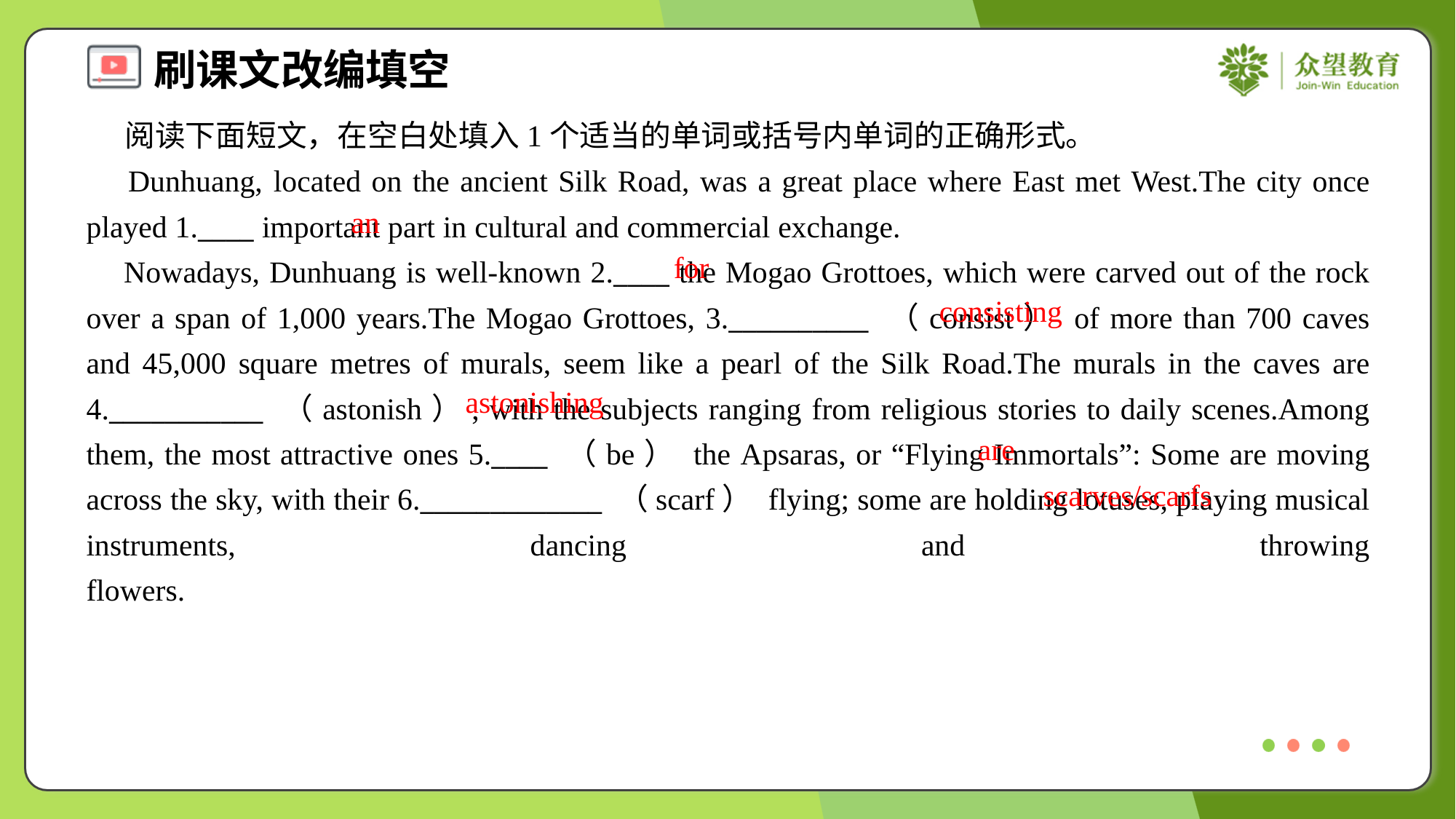

阅读下面短文，在空白处填入1个适当的单词或括号内单词的正确形式。
    Dunhuang, located on the ancient Silk Road, was a great place where East met West.The city once played 1.____ important part in cultural and commercial exchange.
    Nowadays, Dunhuang is well-known 2.____ the Mogao Grottoes, which were carved out of the rock over a span of 1,000 years.The Mogao Grottoes, 3.__________ （consist） of more than 700 caves and 45,000 square metres of murals, seem like a pearl of the Silk Road.The murals in the caves are 4.___________ （astonish）, with the subjects ranging from religious stories to daily scenes.Among them, the most attractive ones 5.____ （be） the Apsaras, or “Flying Immortals”: Some are moving across the sky, with their 6._____________ （scarf） flying; some are holding lotuses, playing musical instruments, dancing and throwing flowers.#1.2
an
for
consisting
astonishing
are
scarves/scarfs